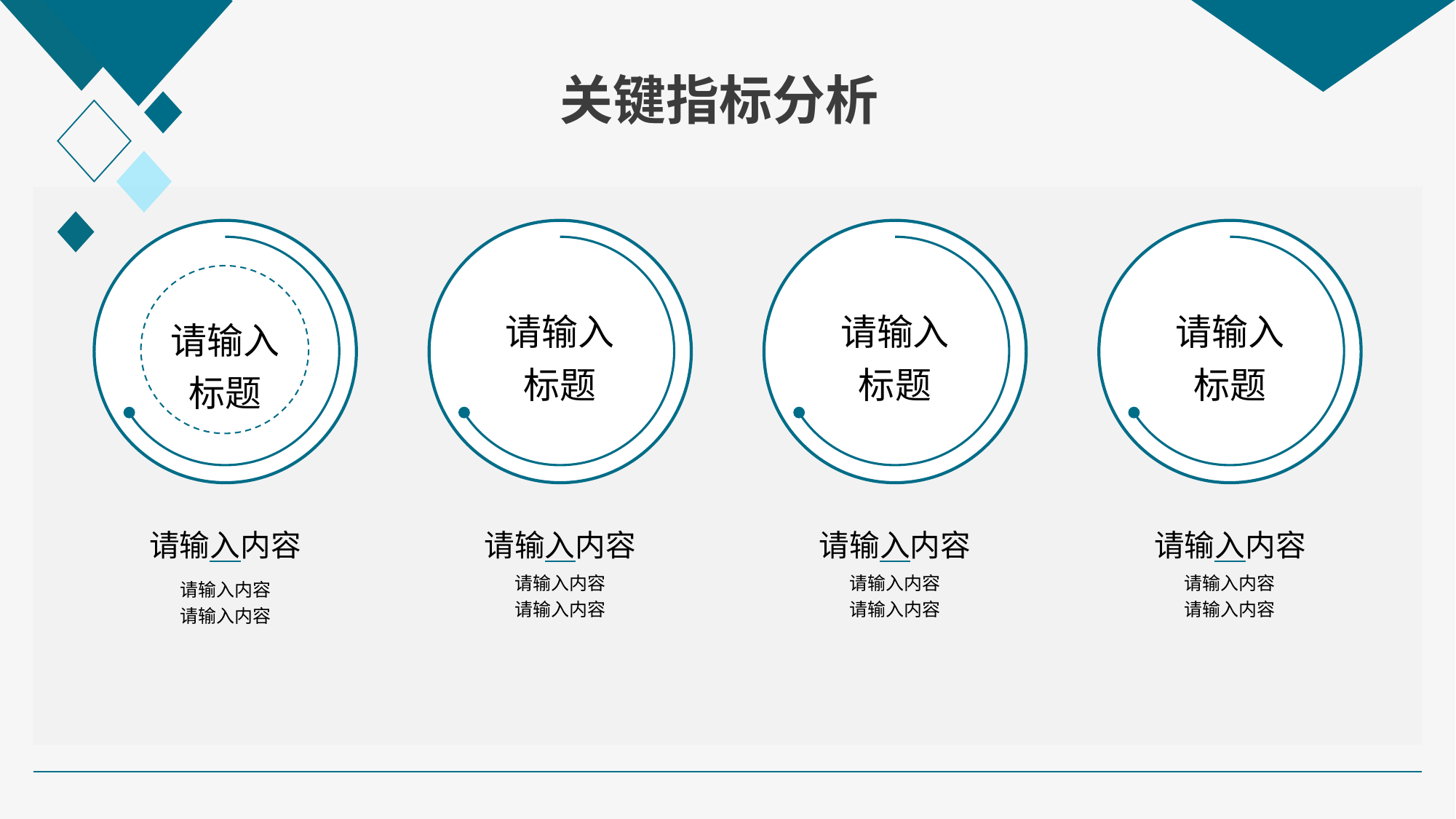

关键指标分析

请输入
标题
请输入内容
请输入内容
请输入内容

请输入
标题
请输入内容
请输入内容
请输入内容

请输入
标题
请输入内容
请输入内容
请输入内容

请输入
标题
请输入内容
请输入内容
请输入内容